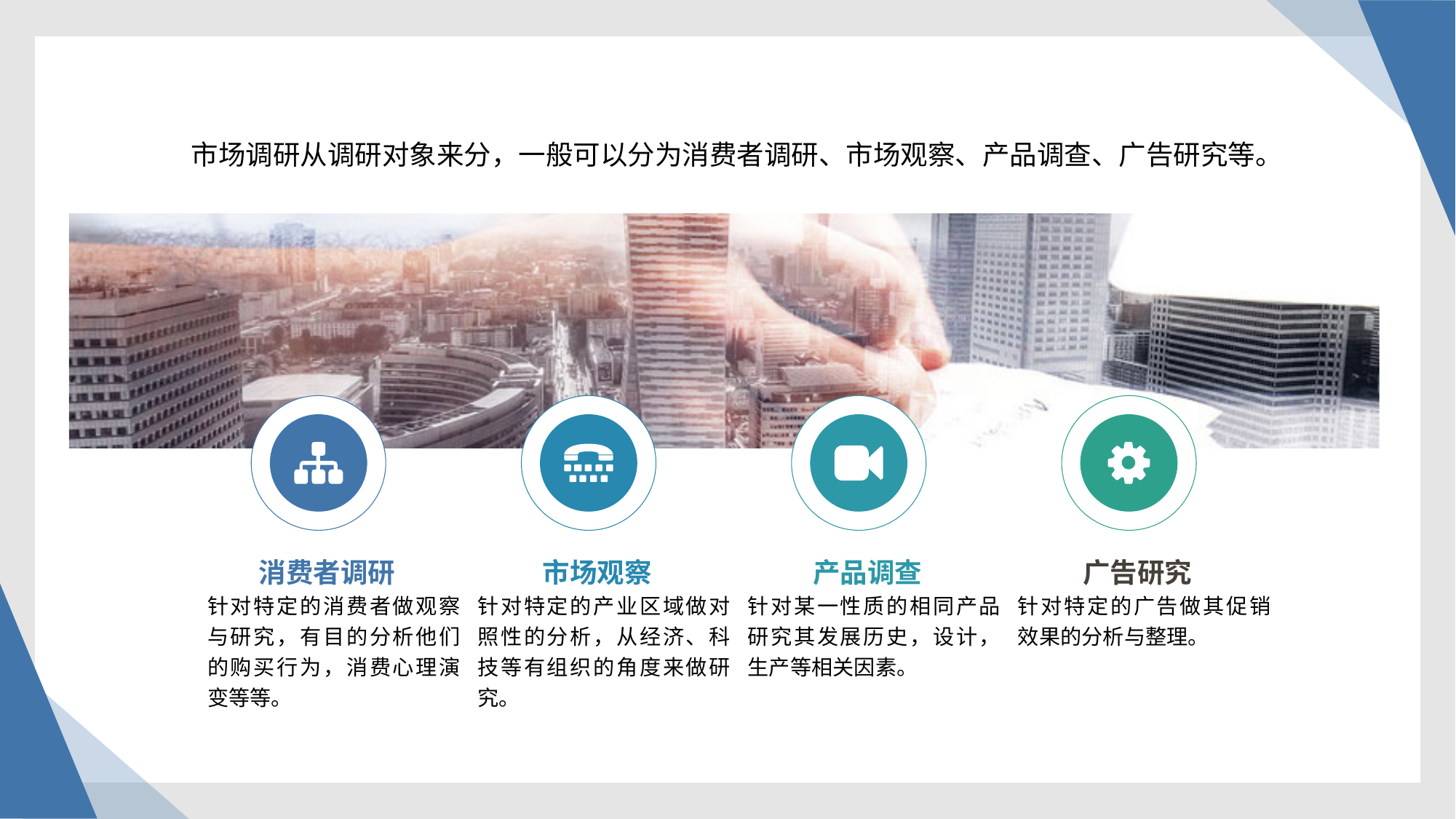

市场调研从调研对象来分，一般可以分为消费者调研、市场观察、产品调查、广告研究等。

消费者调研
市场观察
产品调查
广告研究
针对特定的消费者做观察与研究，有目的分析他们的购买行为，消费心理演变等等。

针对特定的产业区域做对照性的分析，从经济、科技等有组织的角度来做研究。
针对某一性质的相同产品研究其发展历史，设计，生产等相关因素。

针对特定的广告做其促销效果的分析与整理。